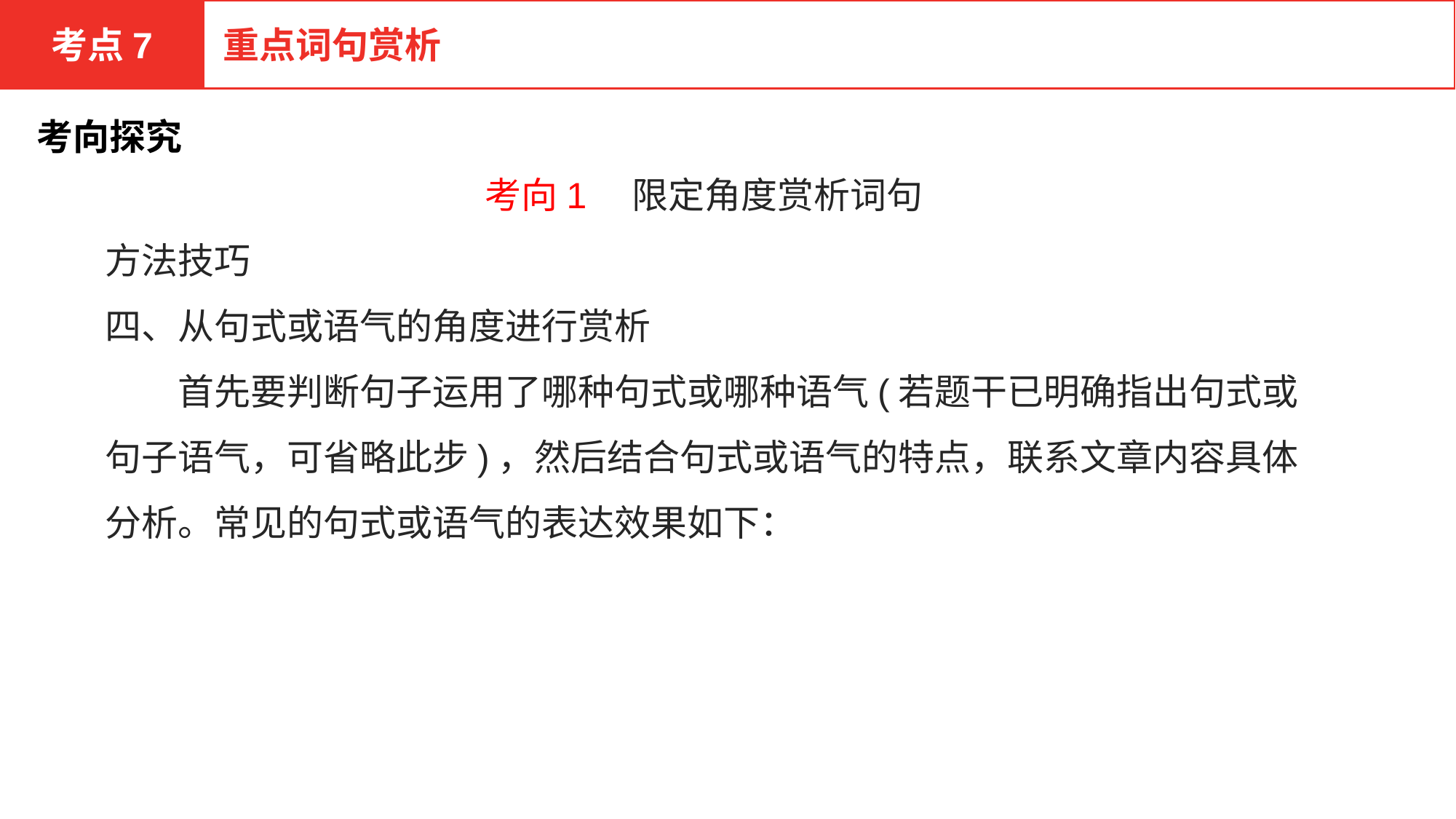

考点7
重点词句赏析
考向探究
考向1　限定角度赏析词句
方法技巧
四、从句式或语气的角度进行赏析
　　首先要判断句子运用了哪种句式或哪种语气(若题干已明确指出句式或句子语气，可省略此步)，然后结合句式或语气的特点，联系文章内容具体分析。常见的句式或语气的表达效果如下：